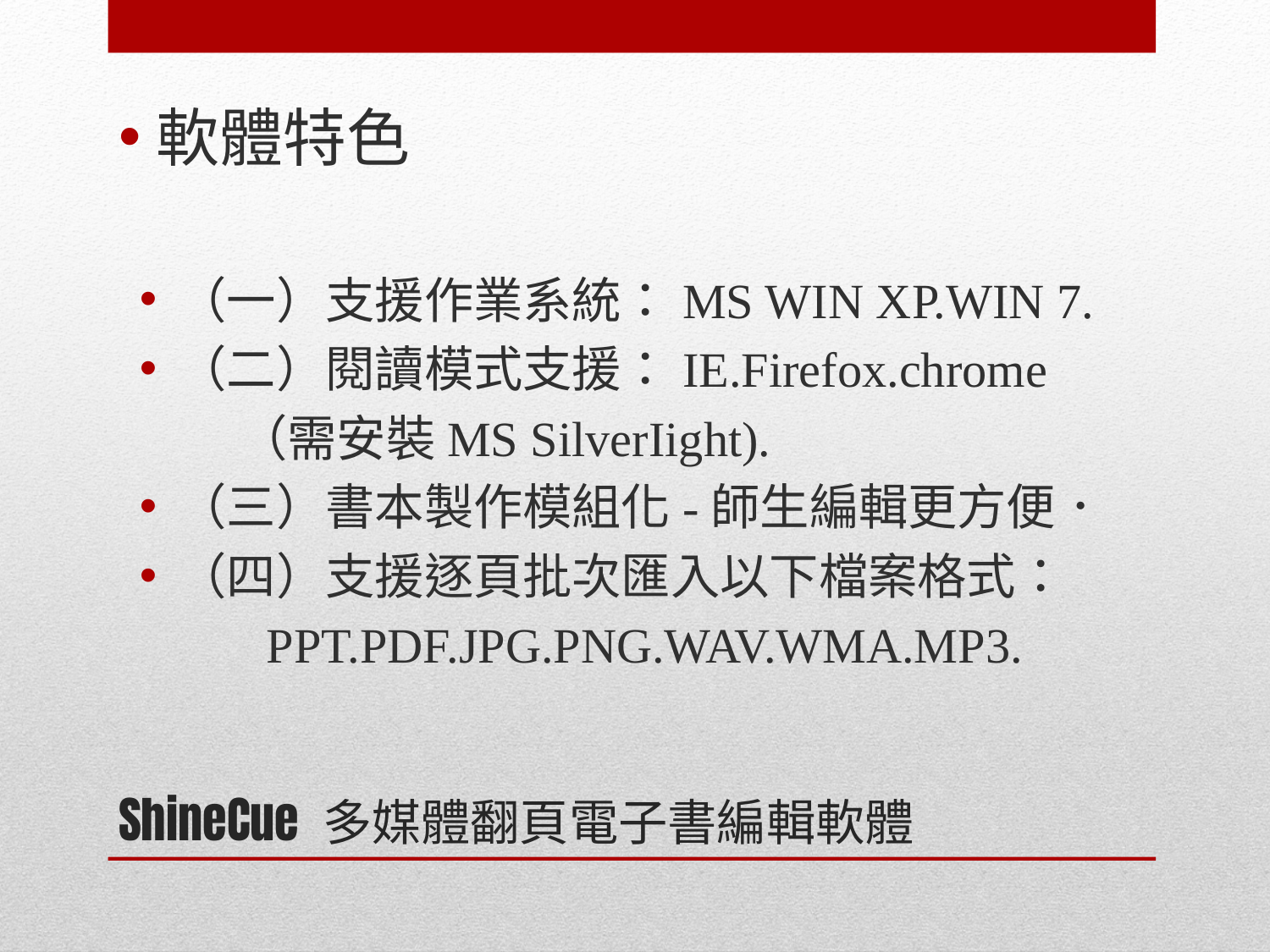

軟體特色
（一）支援作業系統：MS WIN XP.WIN 7.
（二）閱讀模式支援：IE.Firefox.chrome
　　（需安裝MS SilverIight).
（三）書本製作模組化-師生編輯更方便．
（四）支援逐頁批次匯入以下檔案格式：
	PPT.PDF.JPG.PNG.WAV.WMA.MP3.
# ShineCue 多媒體翻頁電子書編輯軟體